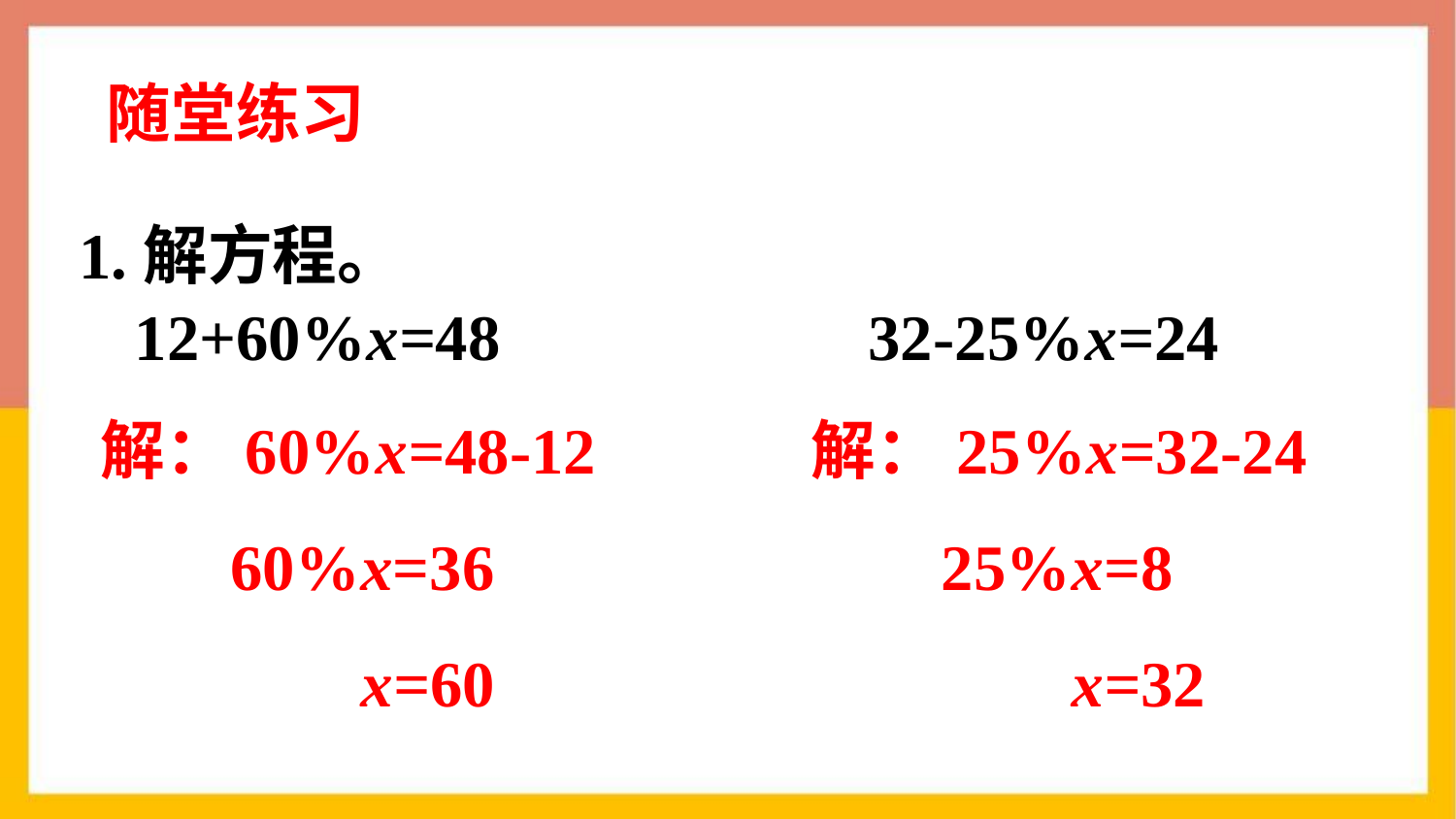

随堂练习
1.解方程。
12+60%x=48
32-25%x=24
解：60%x=48-12
        60%x=36
                x=60
解：25%x=32-24
        25%x=8
                x=32